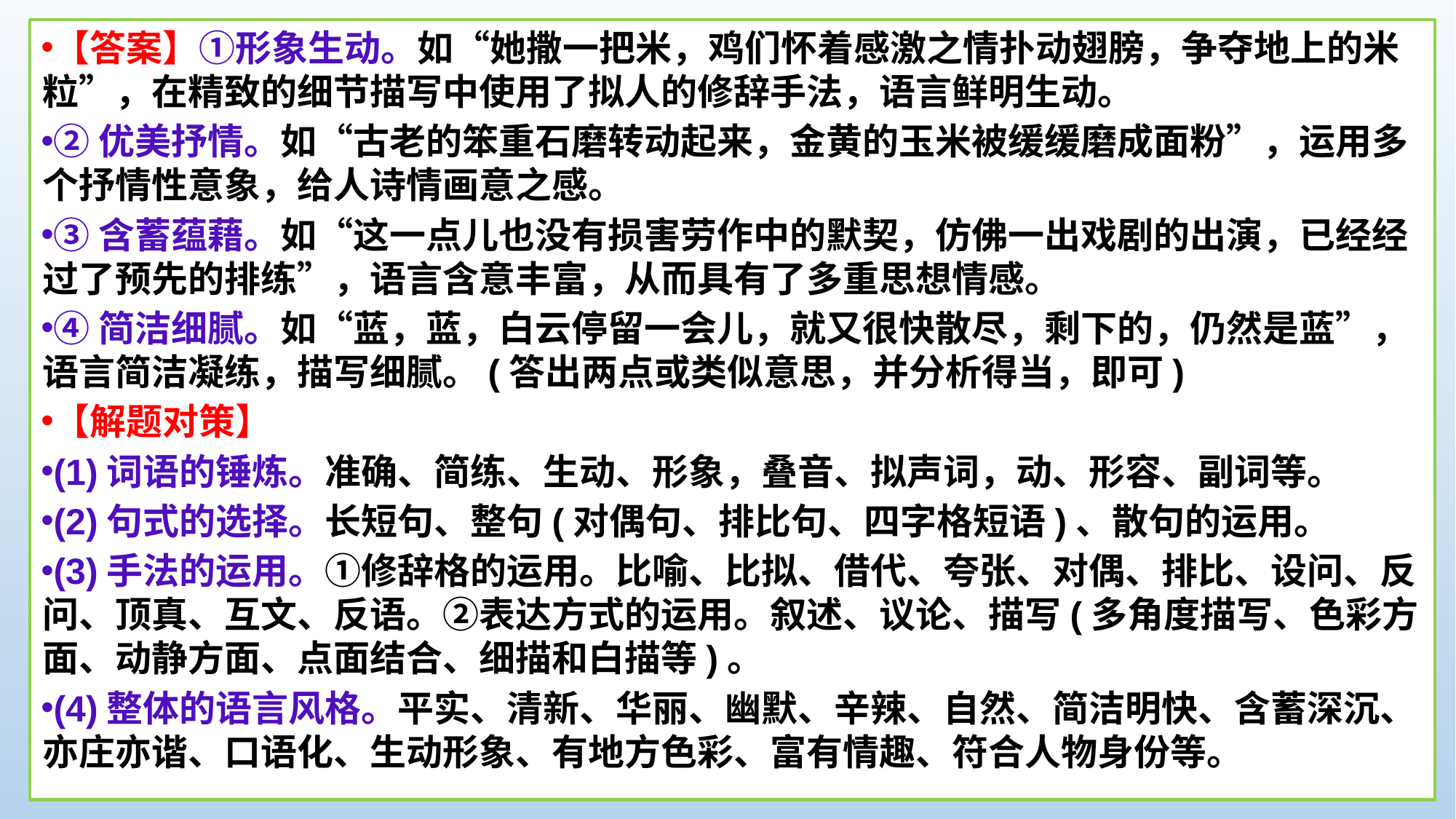

【答案】①形象生动。如“她撒一把米，鸡们怀着感激之情扑动翅膀，争夺地上的米粒”，在精致的细节描写中使用了拟人的修辞手法，语言鲜明生动。
②优美抒情。如“古老的笨重石磨转动起来，金黄的玉米被缓缓磨成面粉”，运用多个抒情性意象，给人诗情画意之感。
③含蓄蕴藉。如“这一点儿也没有损害劳作中的默契，仿佛一出戏剧的出演，已经经过了预先的排练”，语言含意丰富，从而具有了多重思想情感。
④简洁细腻。如“蓝，蓝，白云停留一会儿，就又很快散尽，剩下的，仍然是蓝”，语言简洁凝练，描写细腻。(答出两点或类似意思，并分析得当，即可)
【解题对策】
(1)词语的锤炼。准确、简练、生动、形象，叠音、拟声词，动、形容、副词等。
(2)句式的选择。长短句、整句(对偶句、排比句、四字格短语)、散句的运用。
(3)手法的运用。①修辞格的运用。比喻、比拟、借代、夸张、对偶、排比、设问、反问、顶真、互文、反语。②表达方式的运用。叙述、议论、描写(多角度描写、色彩方面、动静方面、点面结合、细描和白描等)。
(4)整体的语言风格。平实、清新、华丽、幽默、辛辣、自然、简洁明快、含蓄深沉、亦庄亦谐、口语化、生动形象、有地方色彩、富有情趣、符合人物身份等。